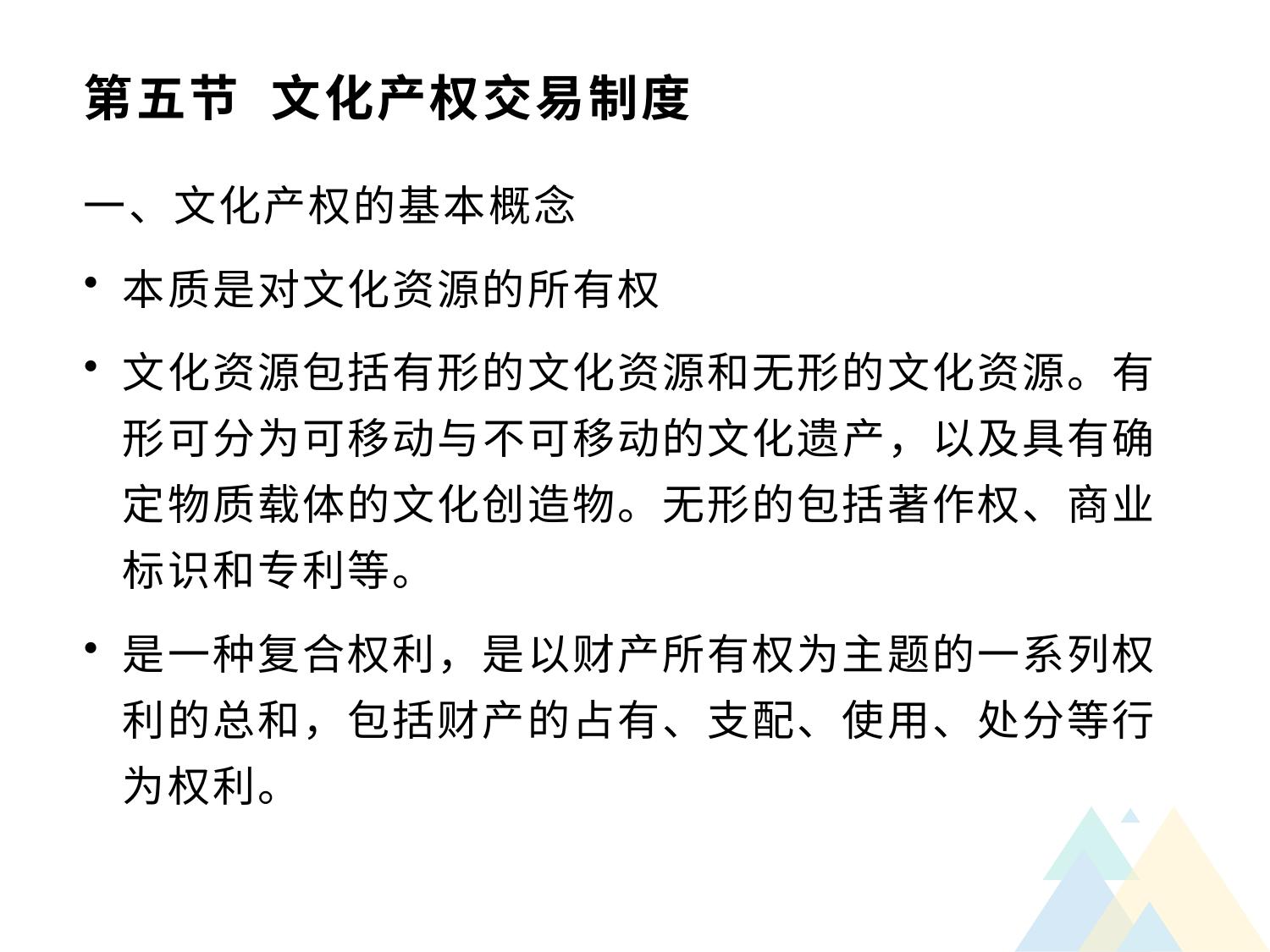

# 第五节  文化产权交易制度
一、文化产权的基本概念
本质是对文化资源的所有权
文化资源包括有形的文化资源和无形的文化资源。有形可分为可移动与不可移动的文化遗产，以及具有确定物质载体的文化创造物。无形的包括著作权、商业标识和专利等。
是一种复合权利，是以财产所有权为主题的一系列权利的总和，包括财产的占有、支配、使用、处分等行为权利。